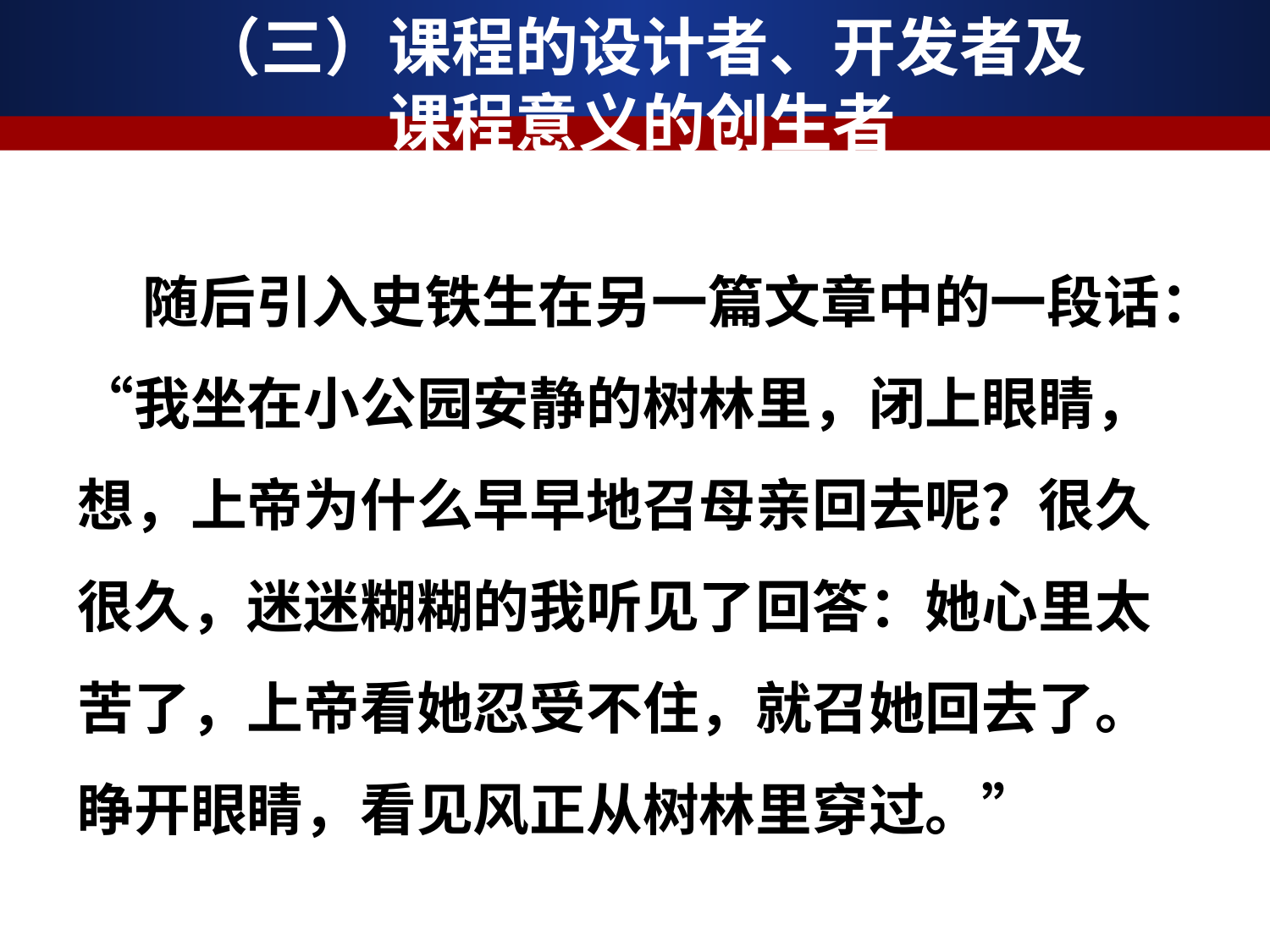

# （三）课程的设计者、开发者及 课程意义的创生者
    随后引入史铁生在另一篇文章中的一段话：“我坐在小公园安静的树林里，闭上眼睛，想，上帝为什么早早地召母亲回去呢？很久很久，迷迷糊糊的我听见了回答：她心里太苦了，上帝看她忍受不住，就召她回去了。睁开眼睛，看见风正从树林里穿过。”